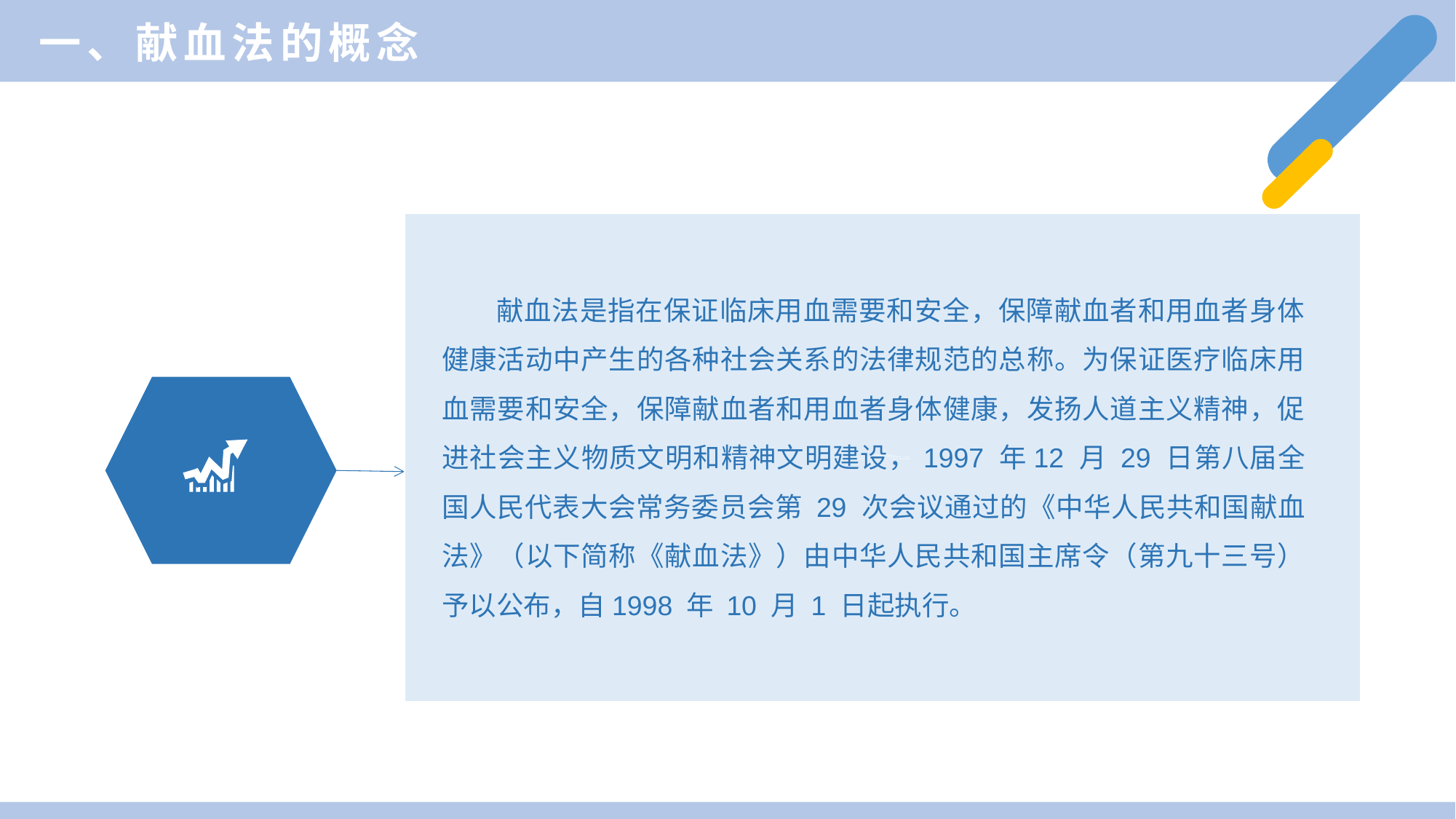

一、献血法的概念

（二）我国传染病防治法制建设过程
1950 年 10 月，中央人民政府政务院颁布了《关于发动秋季种痘的指示》；1955 年
经国务院批准原卫生部发布了《传染病管理办法》，1978 年修订为《急性传染病管理
条例》。
献血法是指在保证临床用血需要和安全，保障献血者和用血者身体健康活动中产生的各种社会关系的法律规范的总称。为保证医疗临床用血需要和安全，保障献血者和用血者身体健康，发扬人道主义精神，促进社会主义物质文明和精神文明建设，1997 年12 月 29 日第八届全国人民代表大会常务委员会第 29 次会议通过的《中华人民共和国献血法》（以下简称《献血法》）由中华人民共和国主席令（第九十三号）予以公布，自1998 年 10 月 1 日起执行。